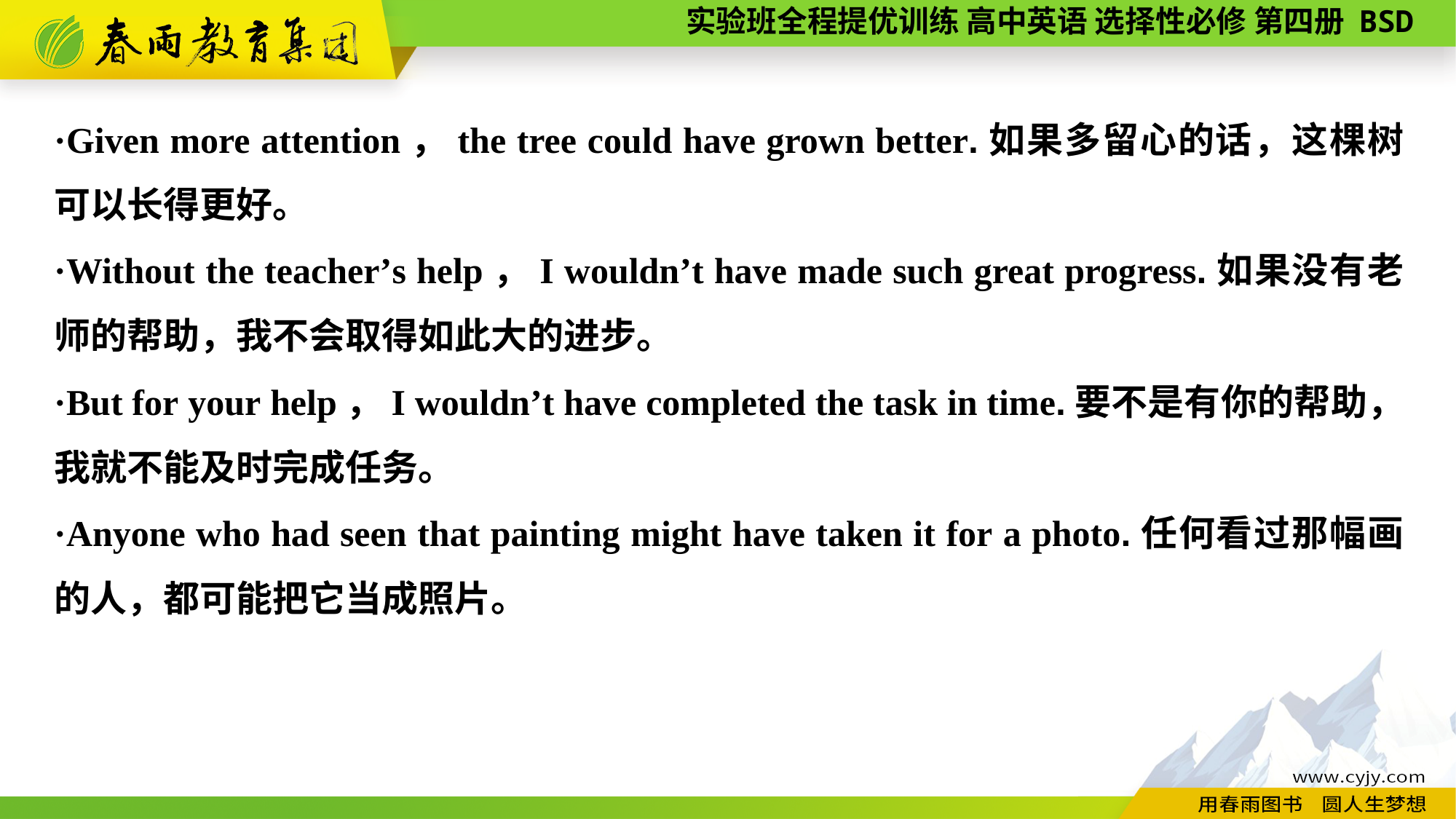

·Given more attention，the tree could have grown better.如果多留心的话，这棵树可以长得更好。
·Without the teacher’s help，I wouldn’t have made such great progress.如果没有老师的帮助，我不会取得如此大的进步。
·But for your help，I wouldn’t have completed the task in time.要不是有你的帮助，我就不能及时完成任务。
·Anyone who had seen that painting might have taken it for a photo.任何看过那幅画的人，都可能把它当成照片。